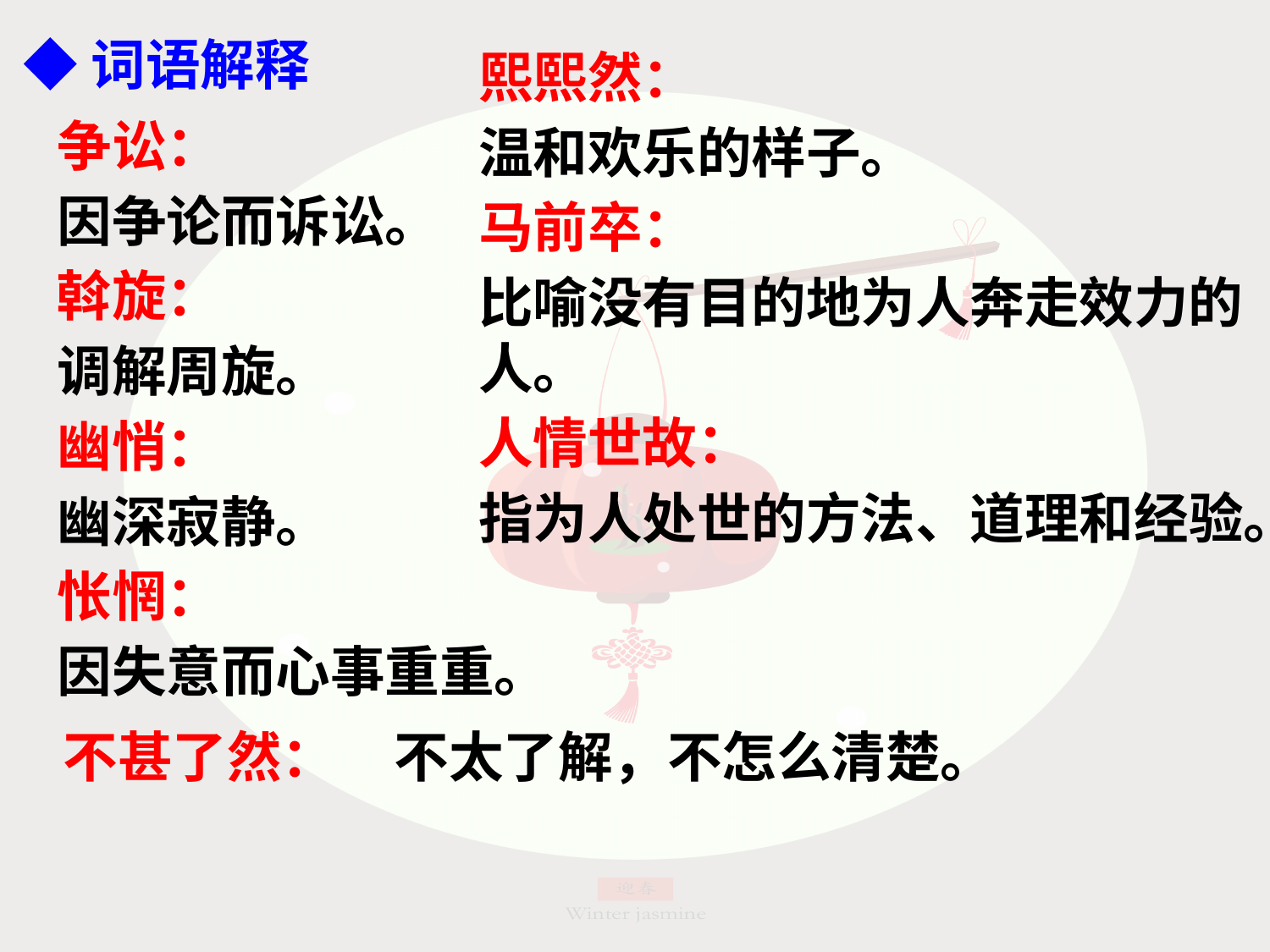

◆词语解释
熙熙然：
温和欢乐的样子。
马前卒：
比喻没有目的地为人奔走效力的人。
人情世故：
指为人处世的方法、道理和经验。
争讼：
因争论而诉讼。
斡旋：
调解周旋。
幽悄：
幽深寂静。
怅惘：
因失意而心事重重。

不甚了然：
不太了解，不怎么清楚。